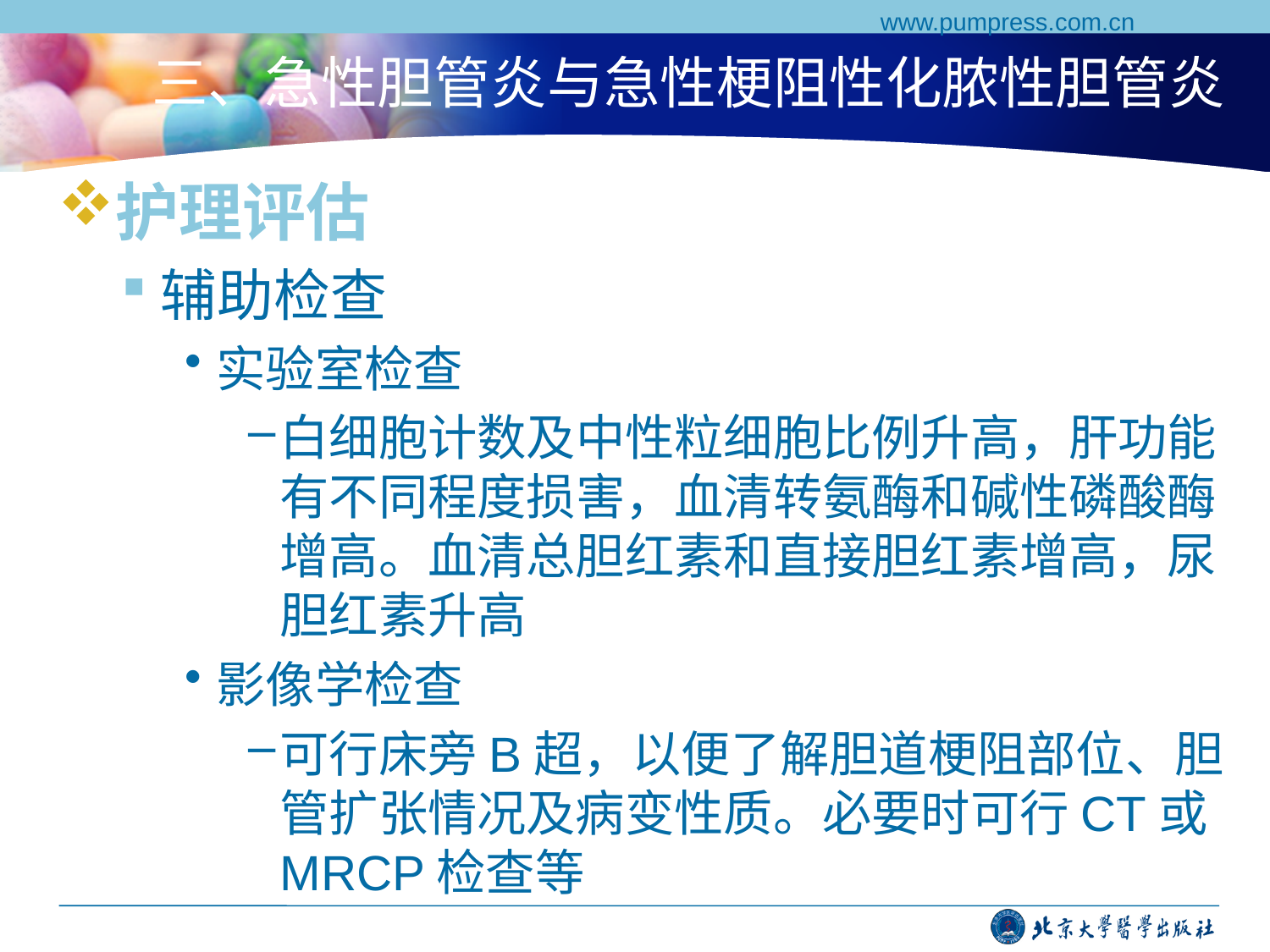

www.pumpress.com.cn
# 三、急性胆管炎与急性梗阻性化脓性胆管炎
护理评估
辅助检查
实验室检查
白细胞计数及中性粒细胞比例升高，肝功能有不同程度损害，血清转氨酶和碱性磷酸酶增高。血清总胆红素和直接胆红素增高，尿胆红素升高
影像学检查
可行床旁B超，以便了解胆道梗阻部位、胆管扩张情况及病变性质。必要时可行CT或MRCP检查等